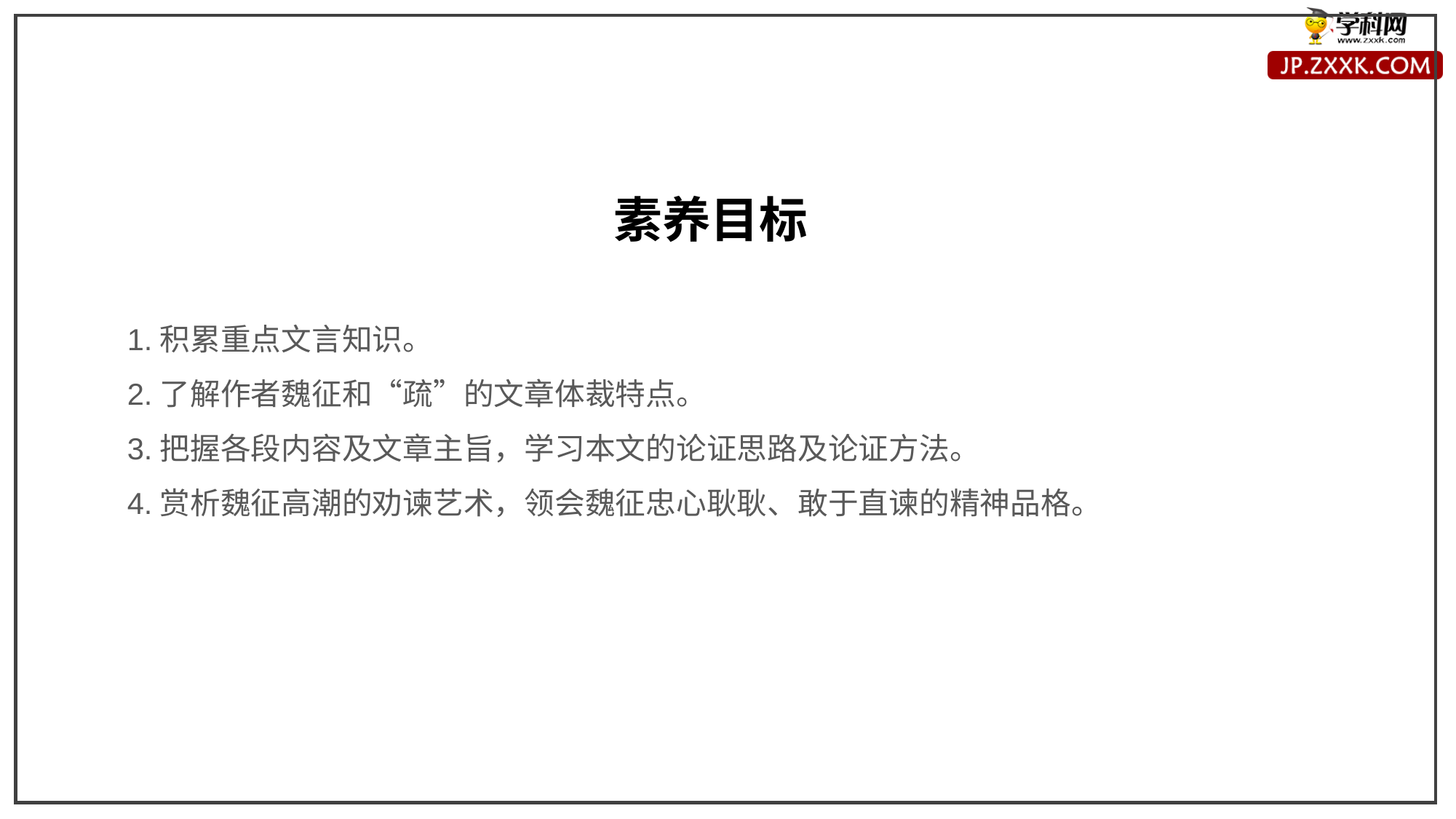

素养目标
1.积累重点文言知识。
2.了解作者魏征和“疏”的文章体裁特点。
3.把握各段内容及文章主旨，学习本文的论证思路及论证方法。
4.赏析魏征高潮的劝谏艺术，领会魏征忠心耿耿、敢于直谏的精神品格。